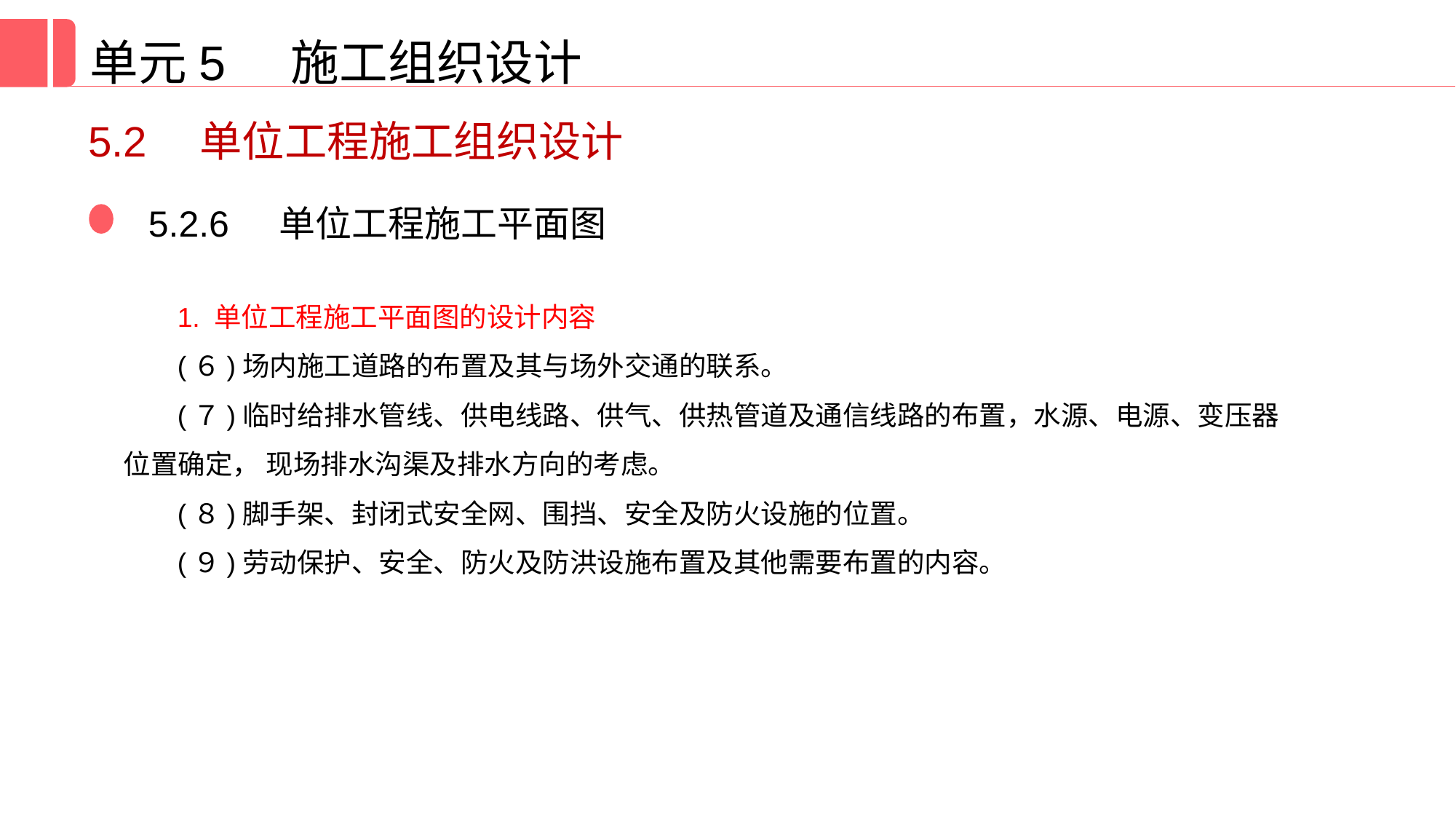

单元5    施工组织设计

5.2　单位工程施工组织设计
5.2.6    单位工程施工平面图

1. 单位工程施工平面图的设计内容
(６)场内施工道路的布置及其与场外交通的联系。
(７)临时给排水管线、供电线路、供气、供热管道及通信线路的布置，水源、电源、变压器位置确定， 现场排水沟渠及排水方向的考虑。
(８)脚手架、封闭式安全网、围挡、安全及防火设施的位置。
(９)劳动保护、安全、防火及防洪设施布置及其他需要布置的内容。